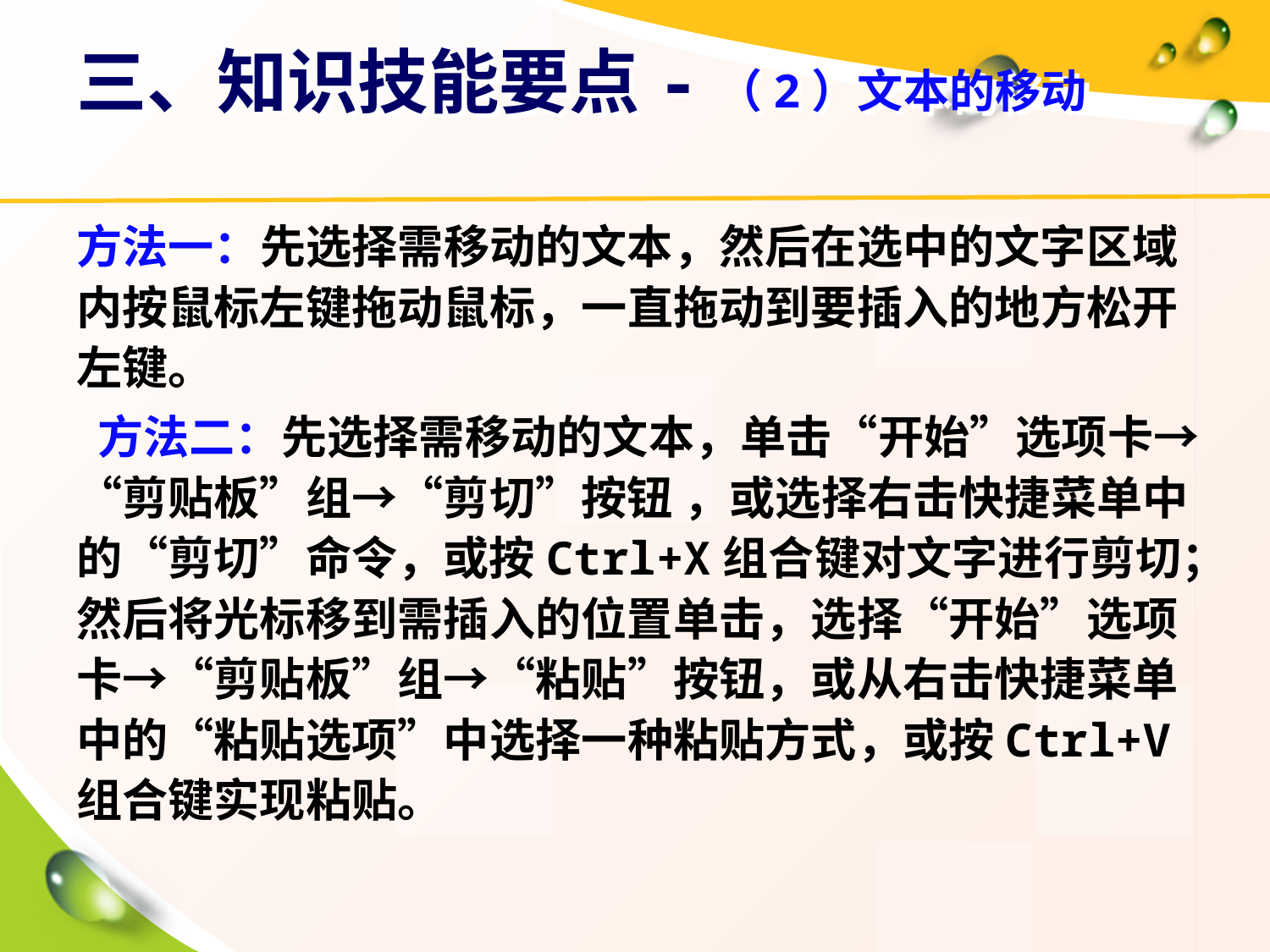

# 三、知识技能要点-（2）文本的移动
方法一：先选择需移动的文本，然后在选中的文字区域内按鼠标左键拖动鼠标，一直拖动到要插入的地方松开左键。
 方法二：先选择需移动的文本，单击“开始”选项卡→“剪贴板”组→“剪切”按钮 ，或选择右击快捷菜单中的“剪切”命令，或按Ctrl+X组合键对文字进行剪切；然后将光标移到需插入的位置单击，选择“开始”选项卡→“剪贴板”组→“粘贴”按钮，或从右击快捷菜单中的“粘贴选项”中选择一种粘贴方式，或按Ctrl+V组合键实现粘贴。